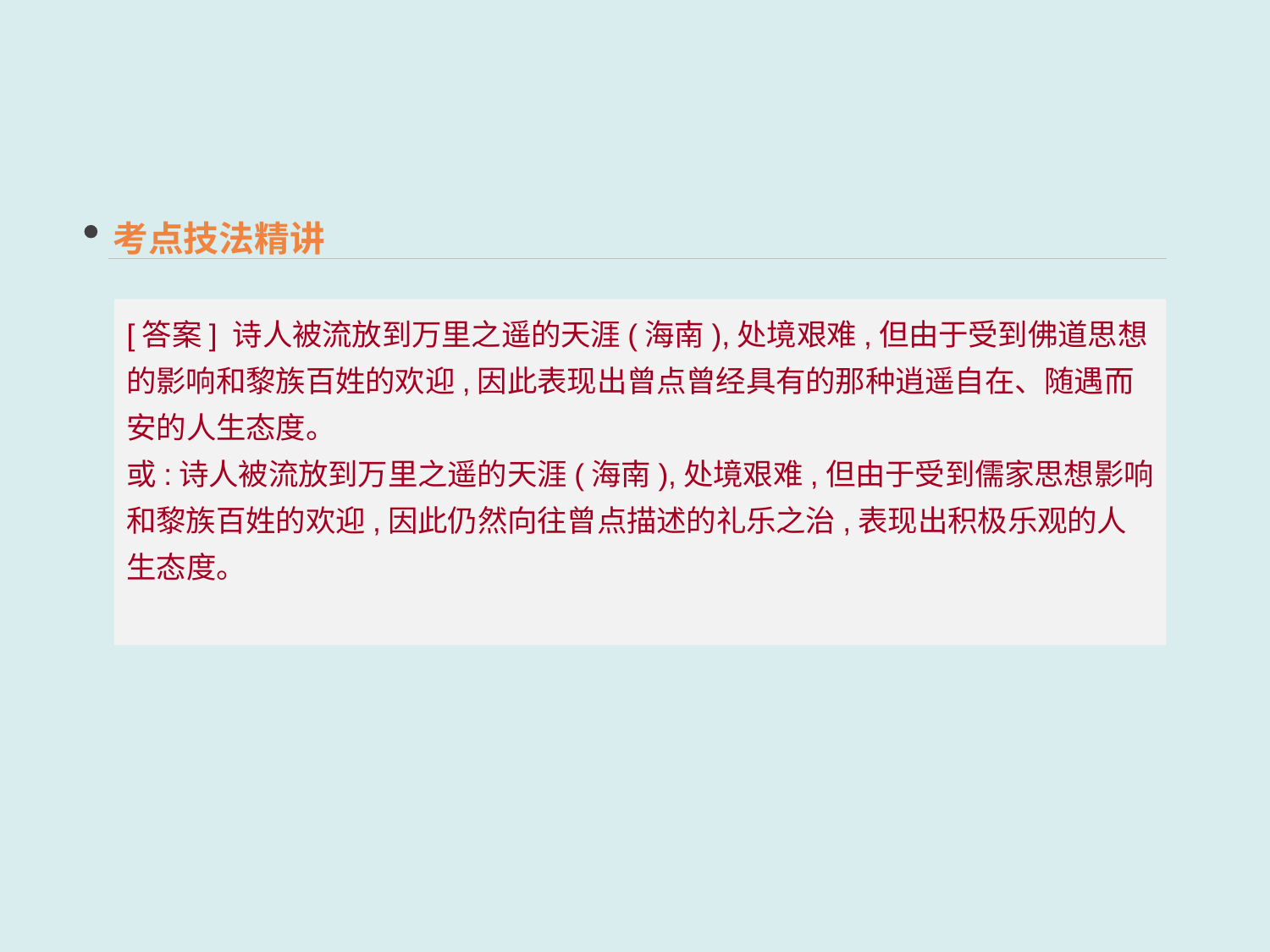

考点技法精讲

[答案] 诗人被流放到万里之遥的天涯(海南),处境艰难,但由于受到佛道思想的影响和黎族百姓的欢迎,因此表现出曾点曾经具有的那种逍遥自在、随遇而安的人生态度。
或:诗人被流放到万里之遥的天涯(海南),处境艰难,但由于受到儒家思想影响和黎族百姓的欢迎,因此仍然向往曾点描述的礼乐之治,表现出积极乐观的人生态度。